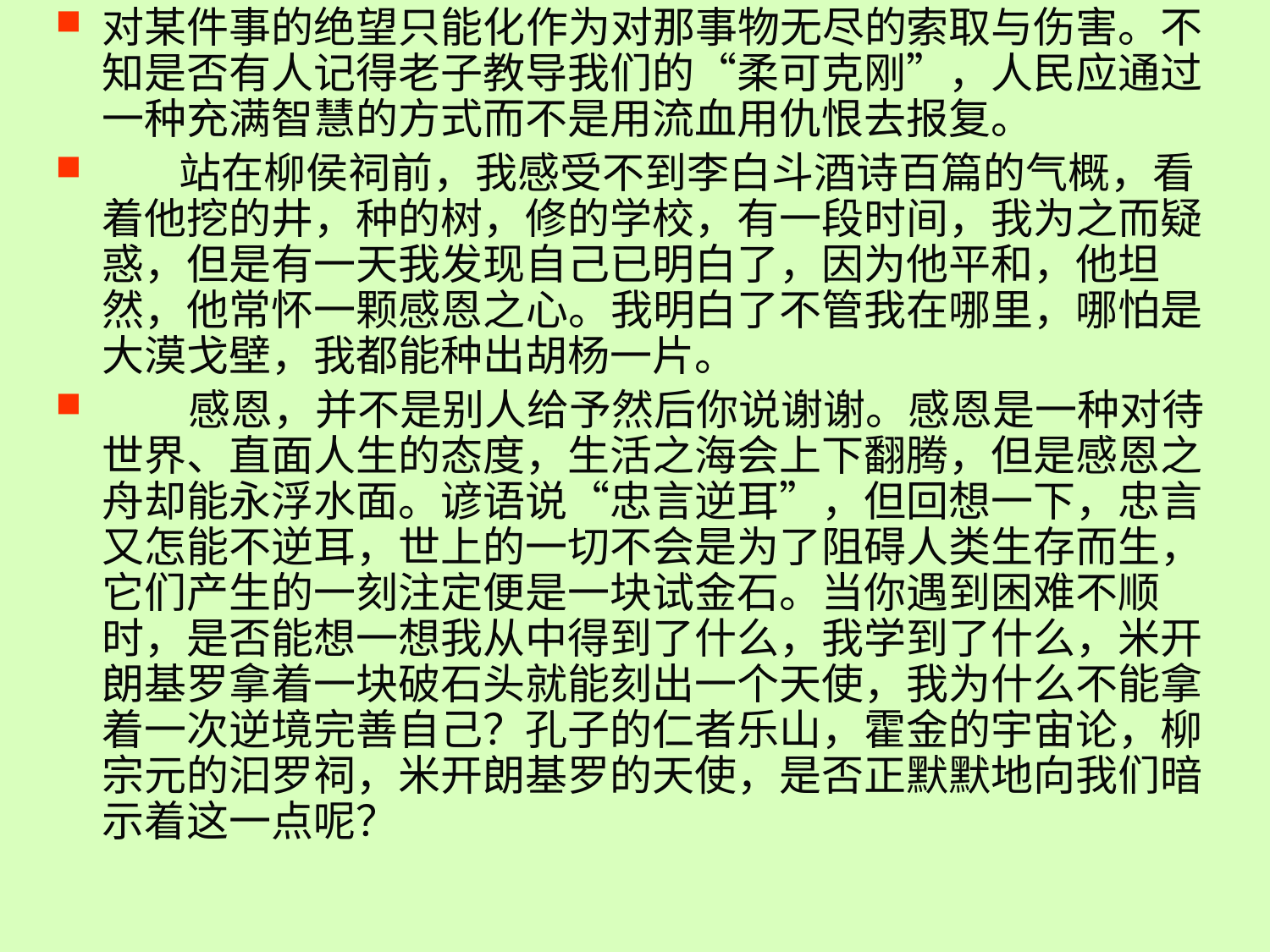

对某件事的绝望只能化作为对那事物无尽的索取与伤害。不知是否有人记得老子教导我们的“柔可克刚”，人民应通过一种充满智慧的方式而不是用流血用仇恨去报复。
       站在柳侯祠前，我感受不到李白斗酒诗百篇的气概，看着他挖的井，种的树，修的学校，有一段时间，我为之而疑惑，但是有一天我发现自己已明白了，因为他平和，他坦然，他常怀一颗感恩之心。我明白了不管我在哪里，哪怕是大漠戈壁，我都能种出胡杨一片。
        感恩，并不是别人给予然后你说谢谢。感恩是一种对待世界、直面人生的态度，生活之海会上下翻腾，但是感恩之舟却能永浮水面。谚语说“忠言逆耳”，但回想一下，忠言又怎能不逆耳，世上的一切不会是为了阻碍人类生存而生，它们产生的一刻注定便是一块试金石。当你遇到困难不顺时，是否能想一想我从中得到了什么，我学到了什么，米开朗基罗拿着一块破石头就能刻出一个天使，我为什么不能拿着一次逆境完善自己？孔子的仁者乐山，霍金的宇宙论，柳宗元的汩罗祠，米开朗基罗的天使，是否正默默地向我们暗示着这一点呢？